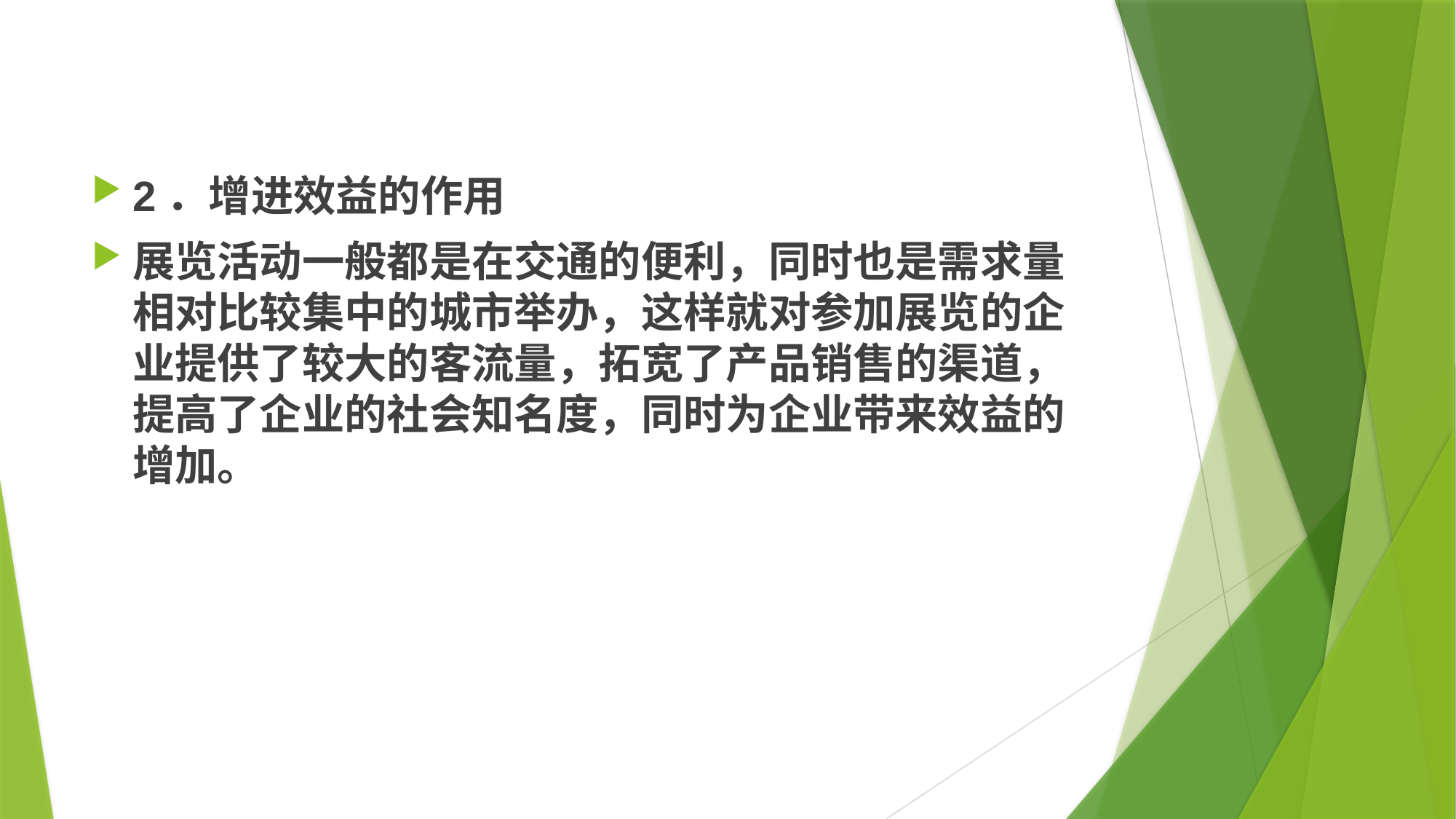

#
2．增进效益的作用
展览活动一般都是在交通的便利，同时也是需求量相对比较集中的城市举办，这样就对参加展览的企业提供了较大的客流量，拓宽了产品销售的渠道，提高了企业的社会知名度，同时为企业带来效益的增加。